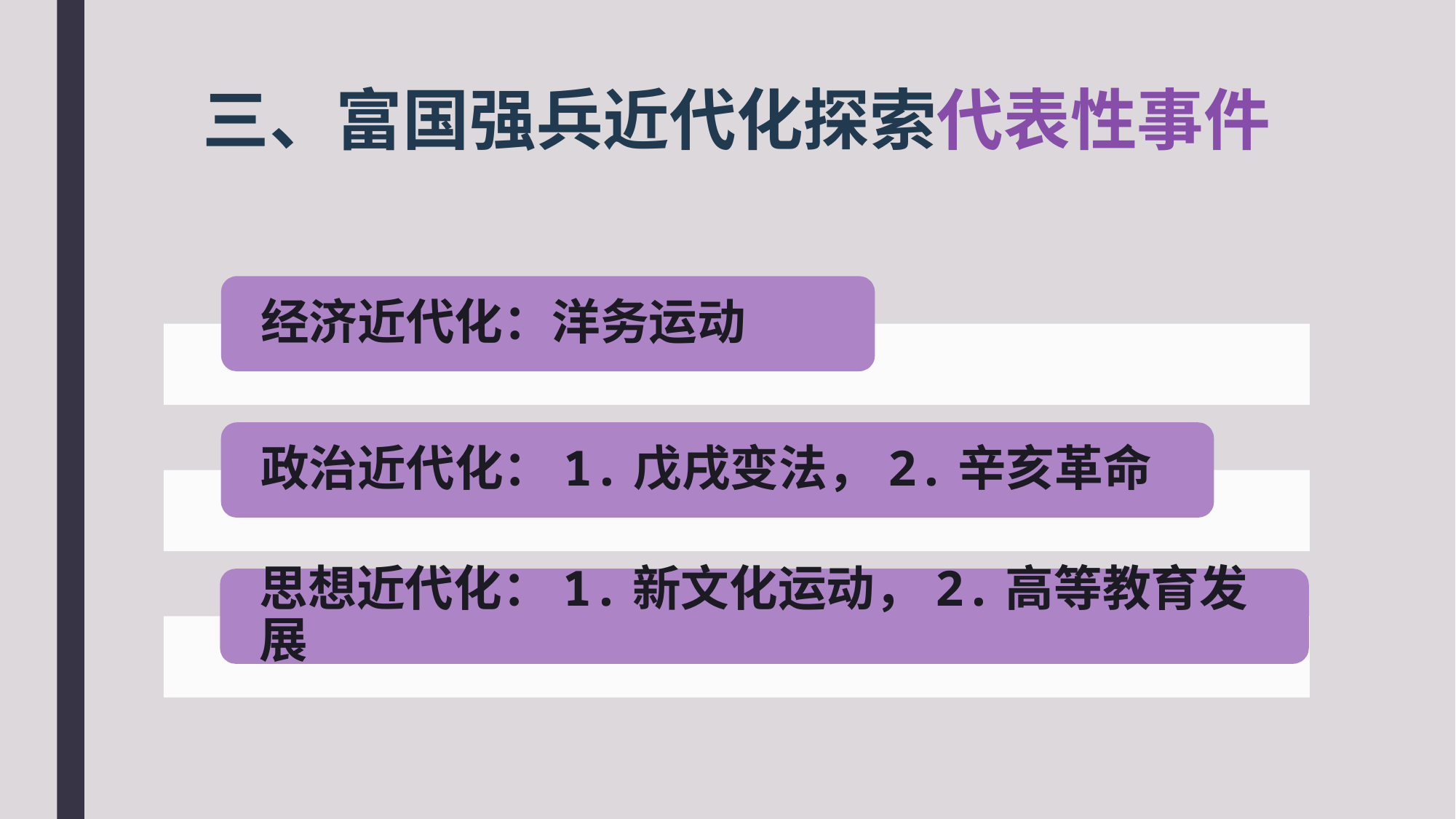

# 三、富国强兵近代化探索代表性事件
经济近代化：洋务运动
政治近代化：1.戊戌变法，2.辛亥革命
思想近代化：1.新文化运动，2.高等教育发展